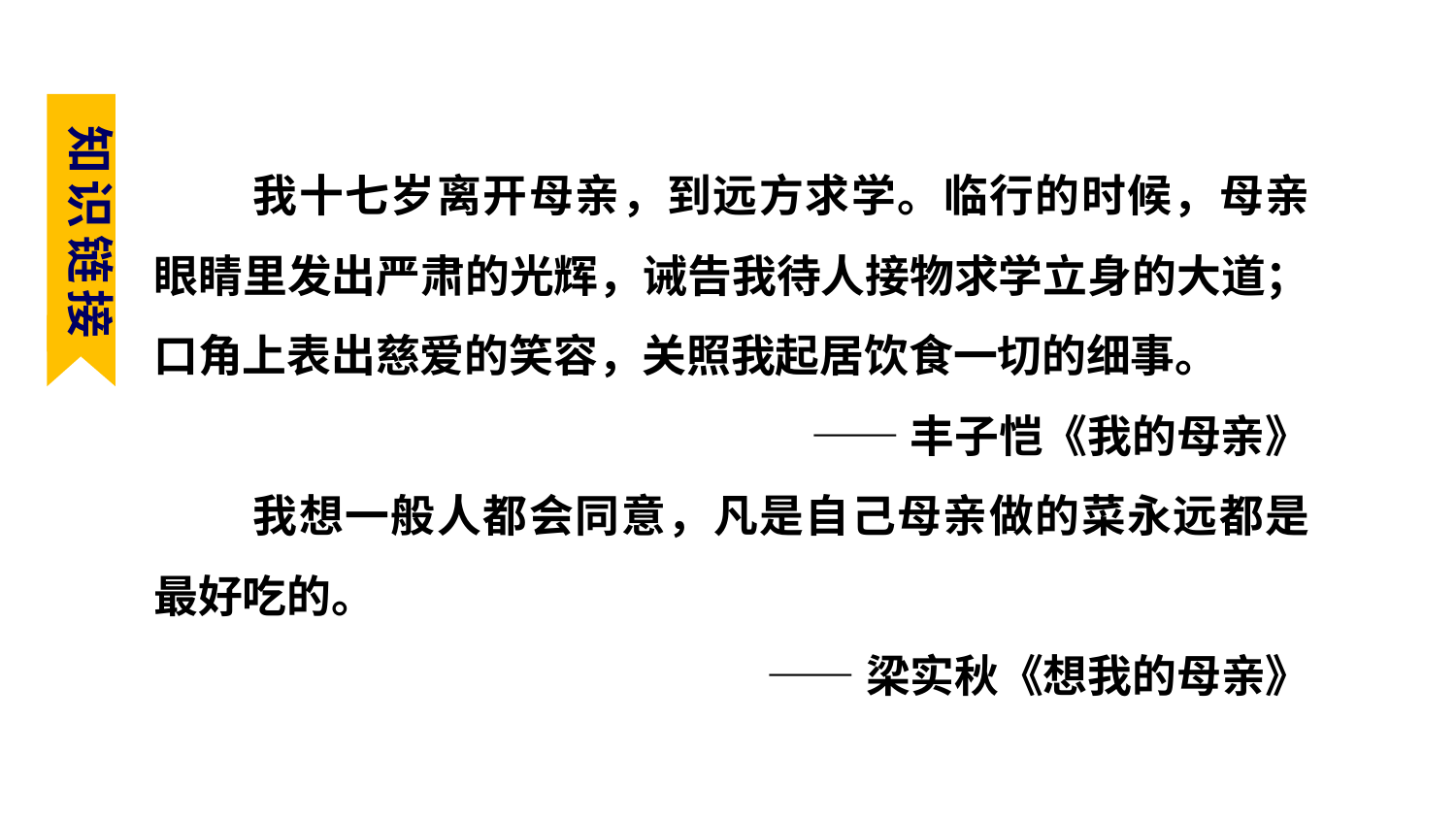

预习资料速查

知识链接
我十七岁离开母亲，到远方求学。临行的时候，母亲眼睛里发出严肃的光辉，诫告我待人接物求学立身的大道；口角上表出慈爱的笑容，关照我起居饮食一切的细事。
——丰子恺《我的母亲》
我想一般人都会同意，凡是自己母亲做的菜永远都是最好吃的。
 ——梁实秋《想我的母亲》